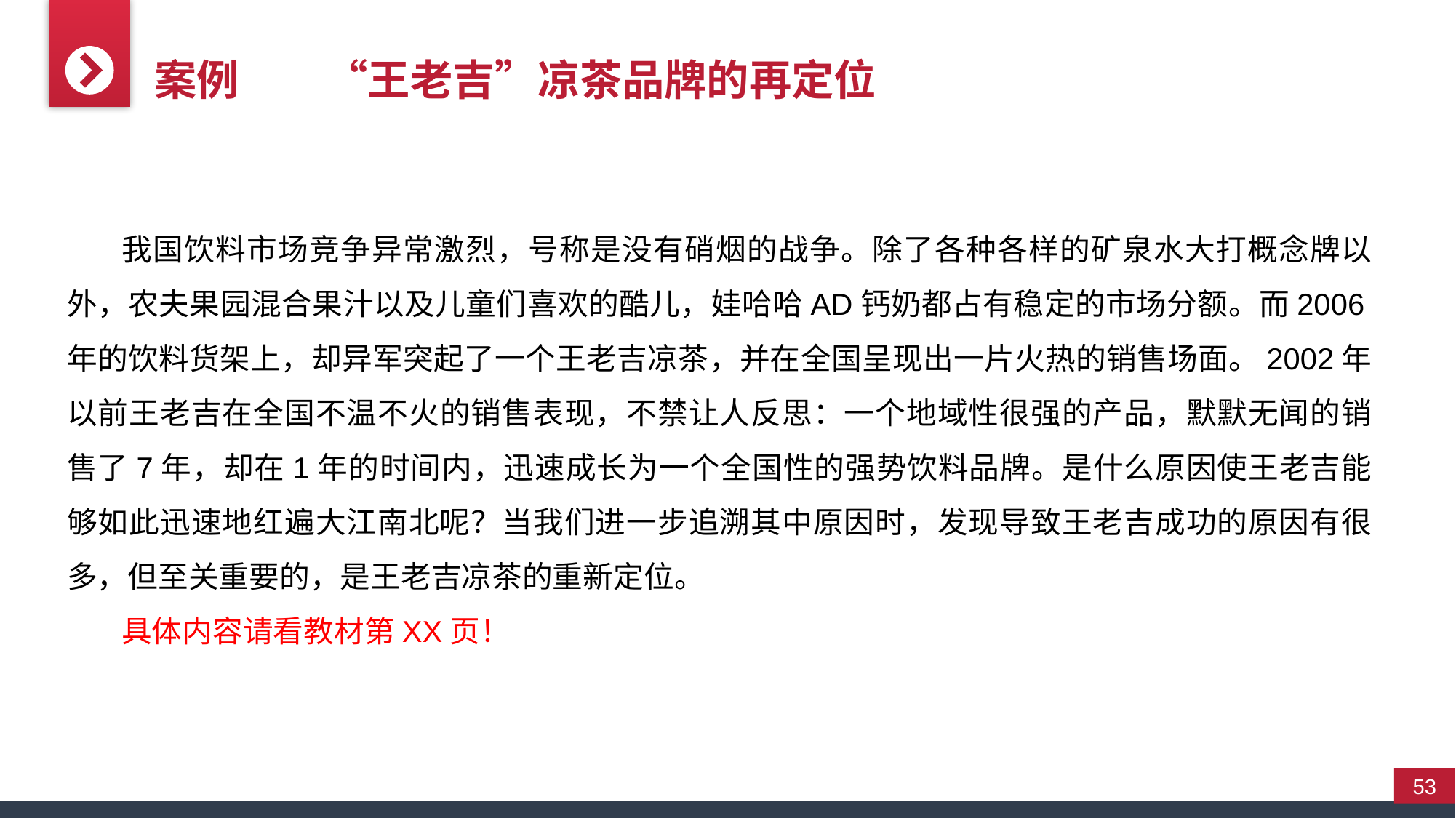

案例         “王老吉”凉茶品牌的再定位
我国饮料市场竞争异常激烈，号称是没有硝烟的战争。除了各种各样的矿泉水大打概念牌以外，农夫果园混合果汁以及儿童们喜欢的酷儿，娃哈哈AD钙奶都占有稳定的市场分额。而2006年的饮料货架上，却异军突起了一个王老吉凉茶，并在全国呈现出一片火热的销售场面。2002年以前王老吉在全国不温不火的销售表现，不禁让人反思：一个地域性很强的产品，默默无闻的销售了7年，却在1年的时间内，迅速成长为一个全国性的强势饮料品牌。是什么原因使王老吉能够如此迅速地红遍大江南北呢？当我们进一步追溯其中原因时，发现导致王老吉成功的原因有很多，但至关重要的，是王老吉凉茶的重新定位。
具体内容请看教材第XX页！